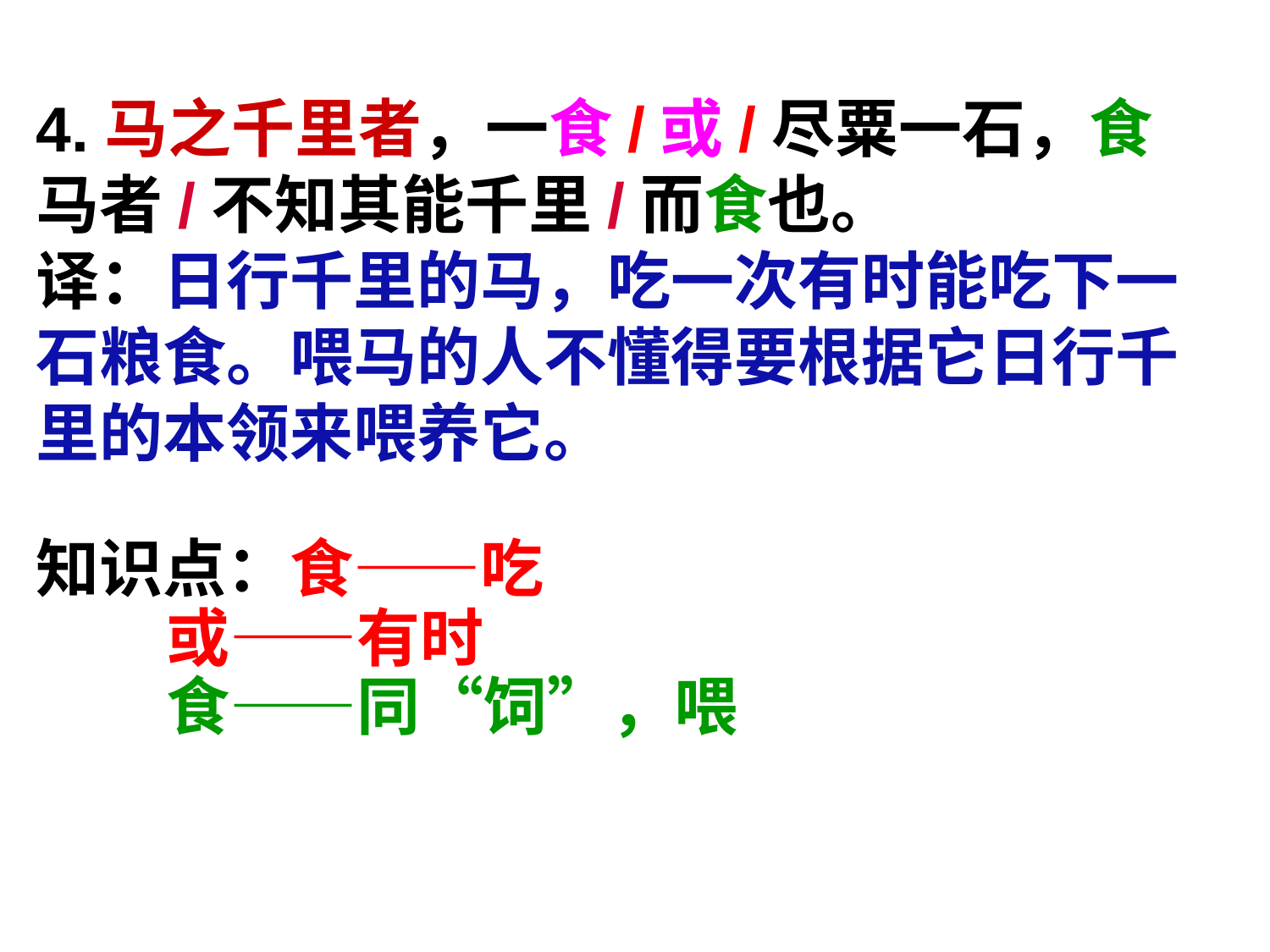

4.马之千里者，一食/或/尽粟一石，食马者/不知其能千里/而食也。
译：日行千里的马，吃一次有时能吃下一石粮食。喂马的人不懂得要根据它日行千里的本领来喂养它。

知识点：食——吃
        或——有时
        食——同“饲”，喂